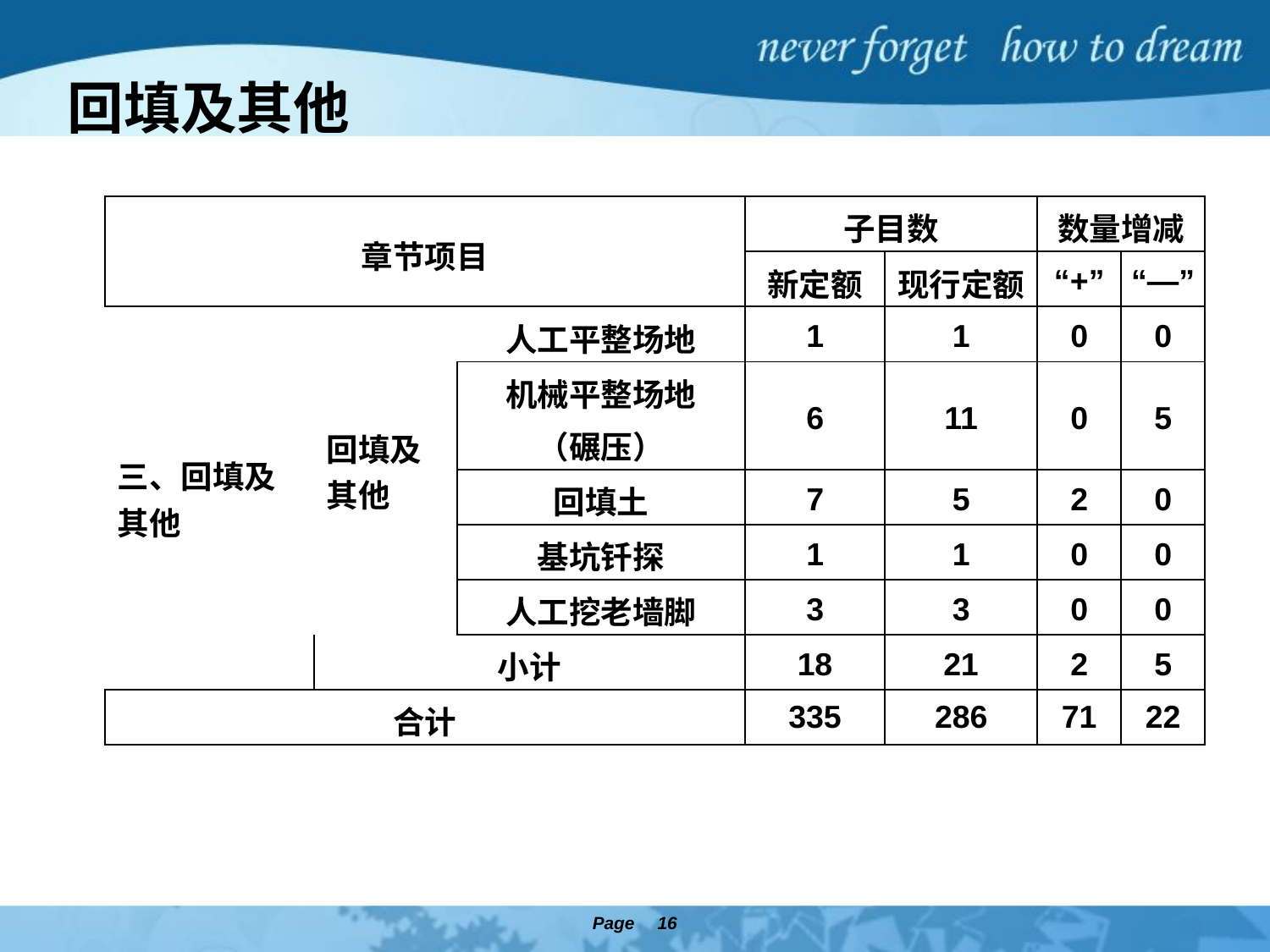

回填及其他
| 章节项目 |  |  | 子目数 |  | 数量增减 |  |
| --- | --- | --- | --- | --- | --- | --- |
|  |  |  | 新定额 | 现行定额 | “+” | “—” |
| 三、回填及其他 | 回填及其他 | 人工平整场地 | 1 | 1 | 0 | 0 |
|  |  | 机械平整场地 （碾压） | 6 | 11 | 0 | 5 |
|  |  | 回填土 | 7 | 5 | 2 | 0 |
|  |  | 基坑钎探 | 1 | 1 | 0 | 0 |
|  |  | 人工挖老墙脚 | 3 | 3 | 0 | 0 |
|  | 小计 |  | 18 | 21 | 2 | 5 |
| 合计 |  |  | 335 | 286 | 71 | 22 |